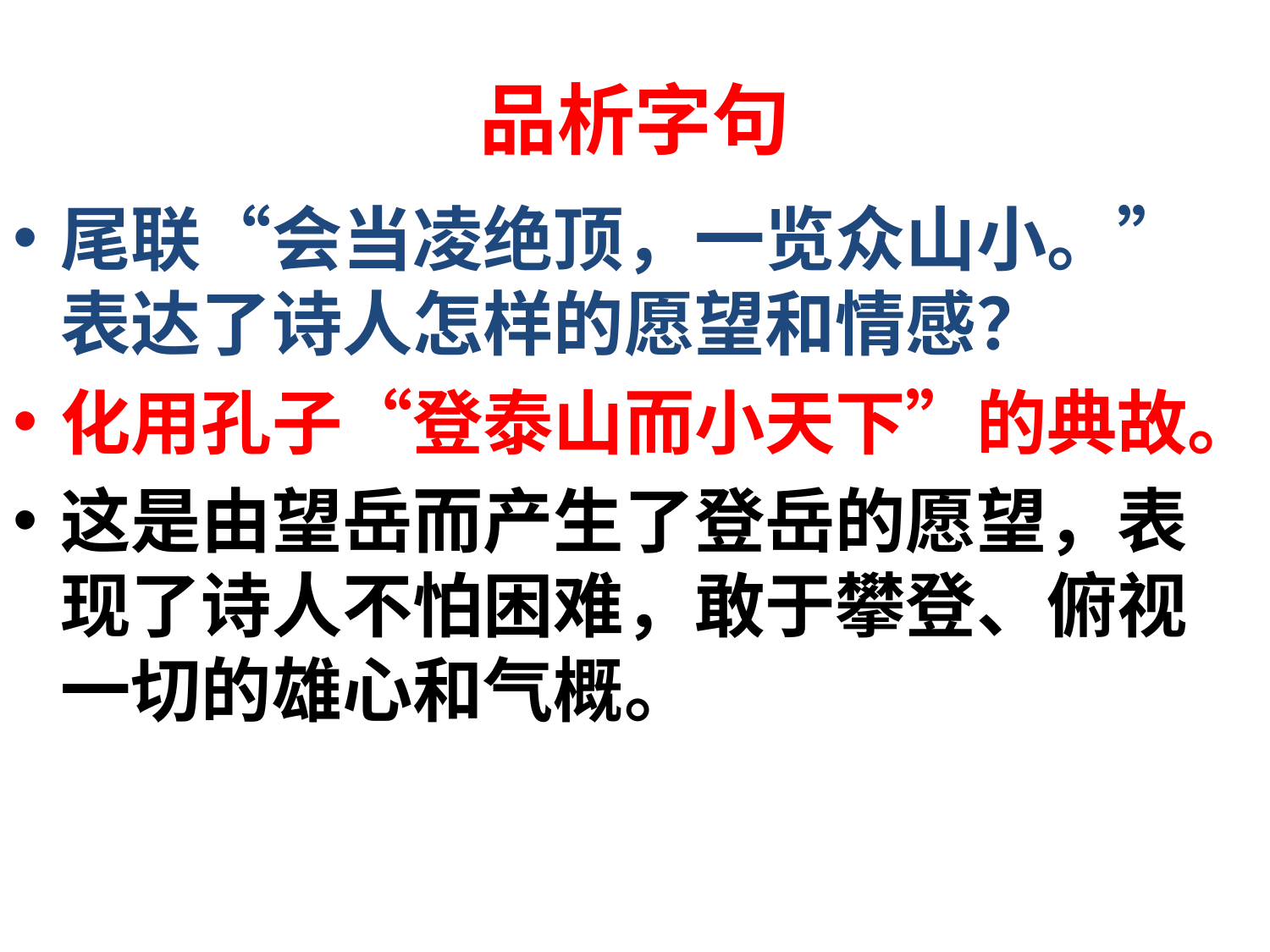

# 品析字句
尾联“会当凌绝顶，一览众山小。”表达了诗人怎样的愿望和情感？
化用孔子“登泰山而小天下”的典故。
这是由望岳而产生了登岳的愿望，表现了诗人不怕困难，敢于攀登、俯视一切的雄心和气概。